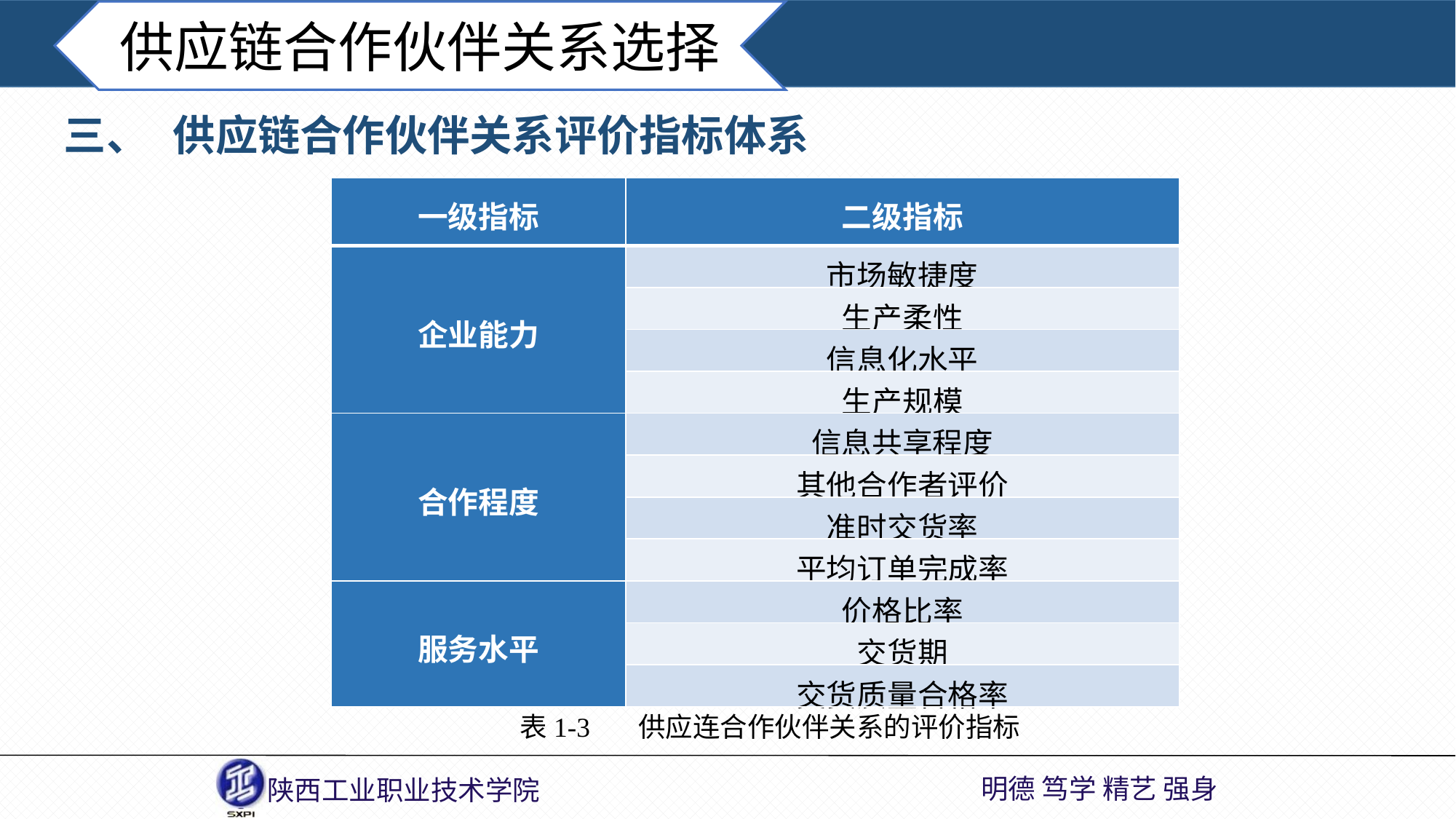

供应链合作伙伴关系选择
三、	供应链合作伙伴关系评价指标体系
| 一级指标 | 二级指标 |
| --- | --- |
| 企业能力 | 市场敏捷度 |
|  | 生产柔性 |
|  | 信息化水平 |
|  | 生产规模 |
| 合作程度 | 信息共享程度 |
|  | 其他合作者评价 |
|  | 准时交货率 |
|  | 平均订单完成率 |
| 服务水平 | 价格比率 |
|  | 交货期 |
|  | 交货质量合格率 |
表1-3      供应连合作伙伴关系的评价指标